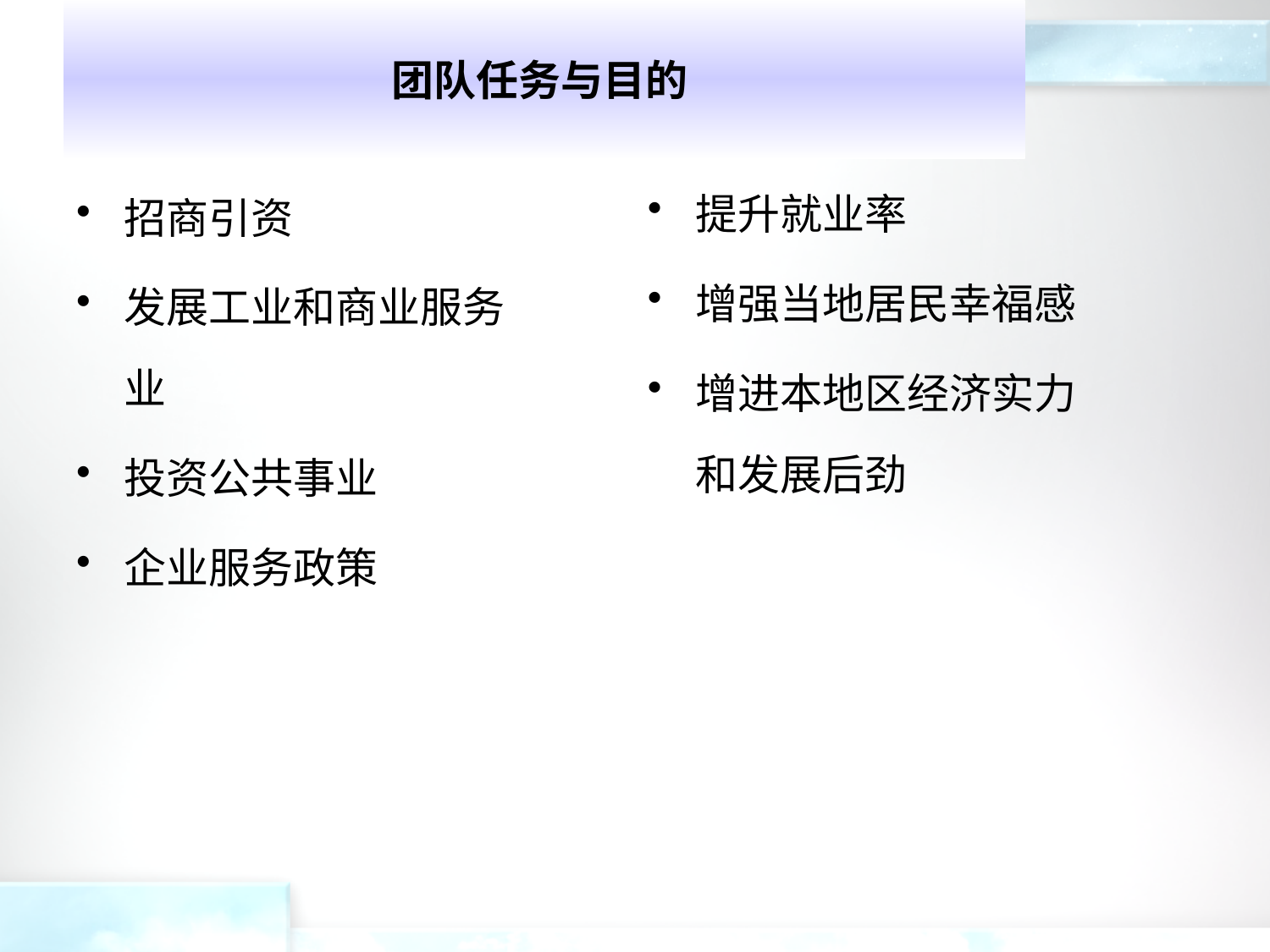

团队任务与目的
提升就业率
增强当地居民幸福感
增进本地区经济实力和发展后劲
招商引资
发展工业和商业服务业
投资公共事业
企业服务政策